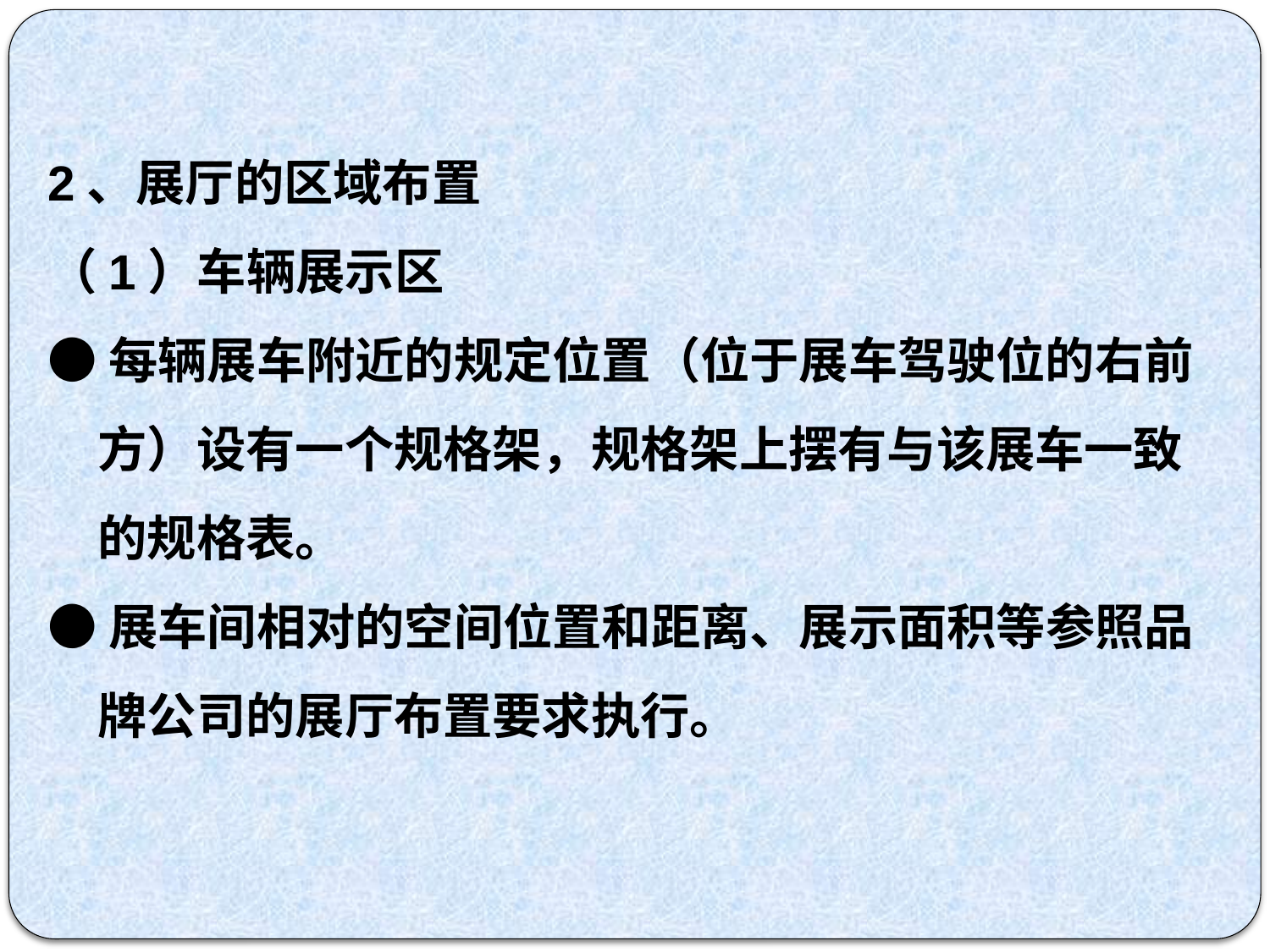

2、展厅的区域布置
（1）车辆展示区
●每辆展车附近的规定位置（位于展车驾驶位的右前方）设有一个规格架，规格架上摆有与该展车一致的规格表。
●展车间相对的空间位置和距离、展示面积等参照品牌公司的展厅布置要求执行。